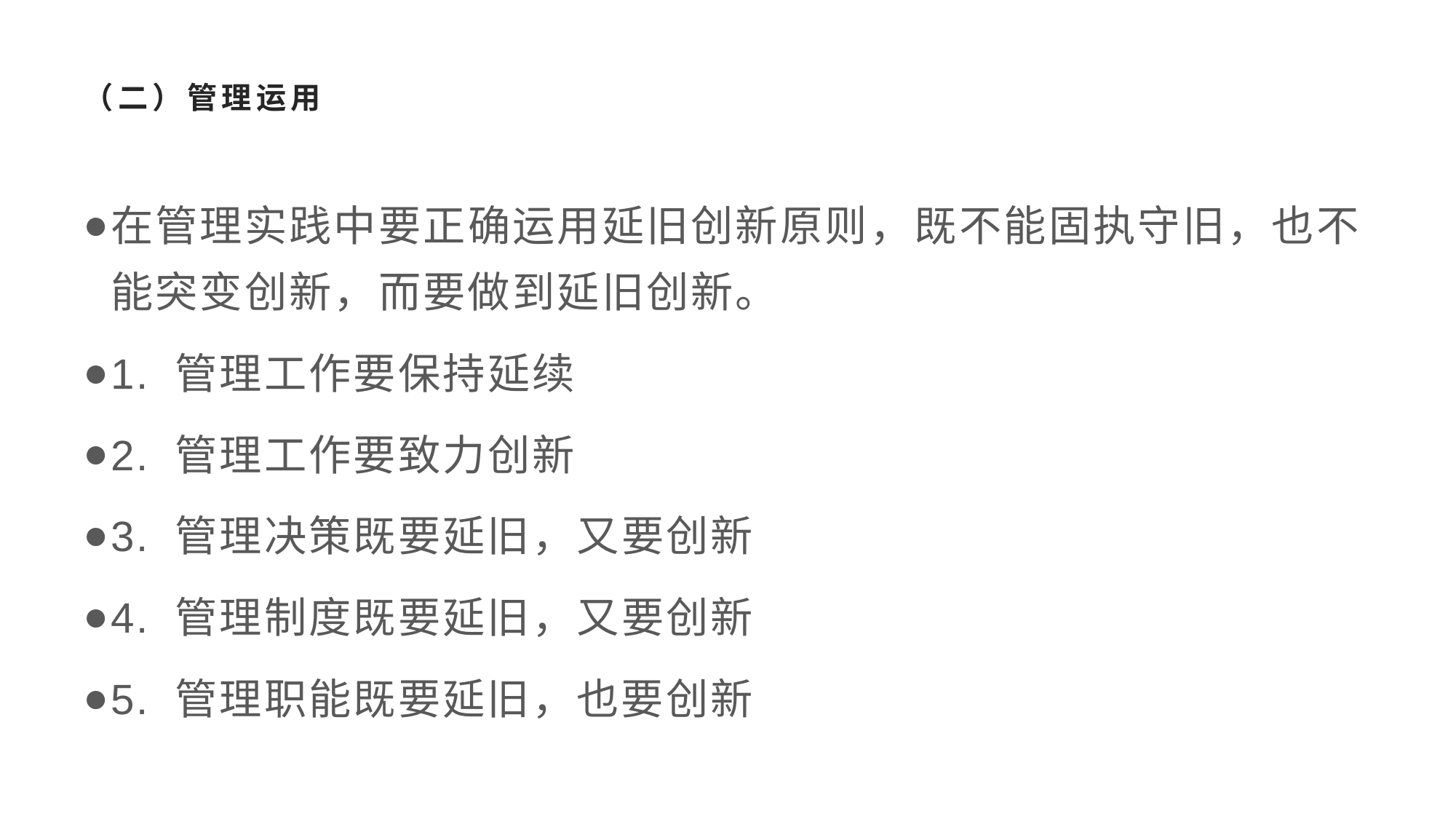

# （二）管理运用
在管理实践中要正确运用延旧创新原则，既不能固执守旧，也不能突变创新，而要做到延旧创新。
1. 管理工作要保持延续
2. 管理工作要致力创新
3. 管理决策既要延旧，又要创新
4. 管理制度既要延旧，又要创新
5. 管理职能既要延旧，也要创新